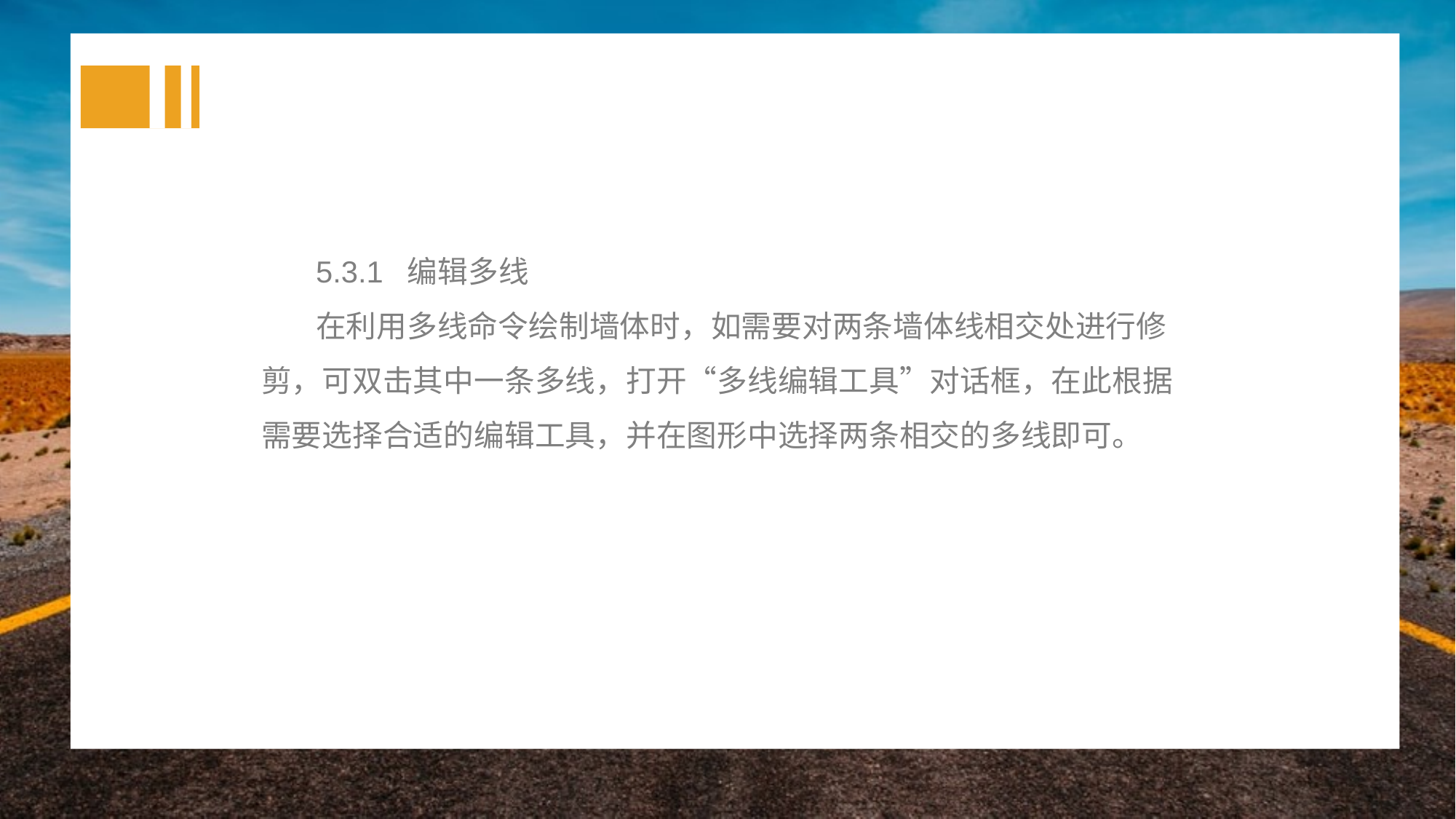

5.3.1  编辑多线
在利用多线命令绘制墙体时，如需要对两条墙体线相交处进行修剪，可双击其中一条多线，打开“多线编辑工具”对话框，在此根据需要选择合适的编辑工具，并在图形中选择两条相交的多线即可。